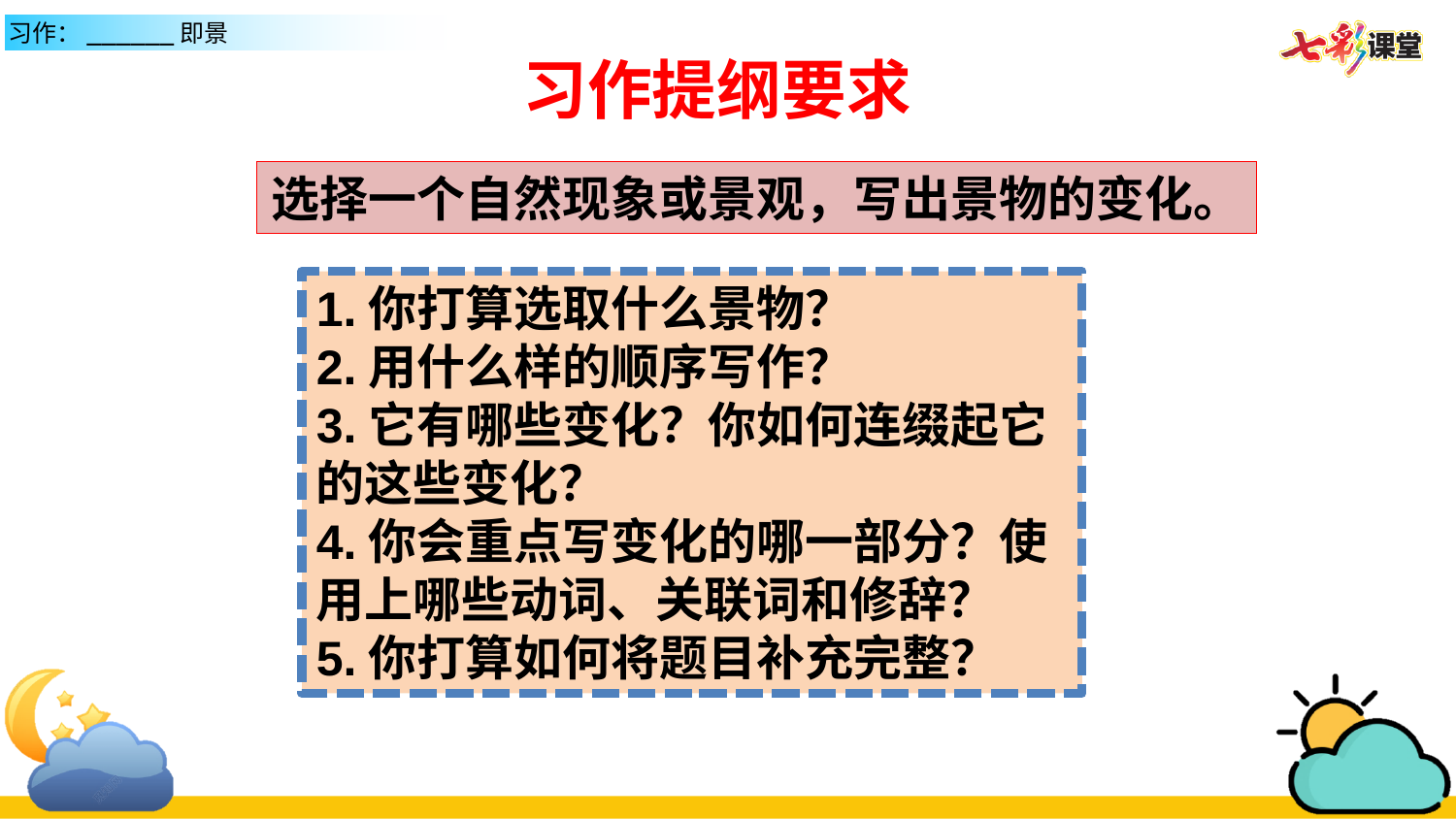

习作提纲要求
选择一个自然现象或景观，写出景物的变化。
1.你打算选取什么景物？
2.用什么样的顺序写作？
3.它有哪些变化？你如何连缀起它的这些变化？
4.你会重点写变化的哪一部分？使用上哪些动词、关联词和修辞？
5.你打算如何将题目补充完整？